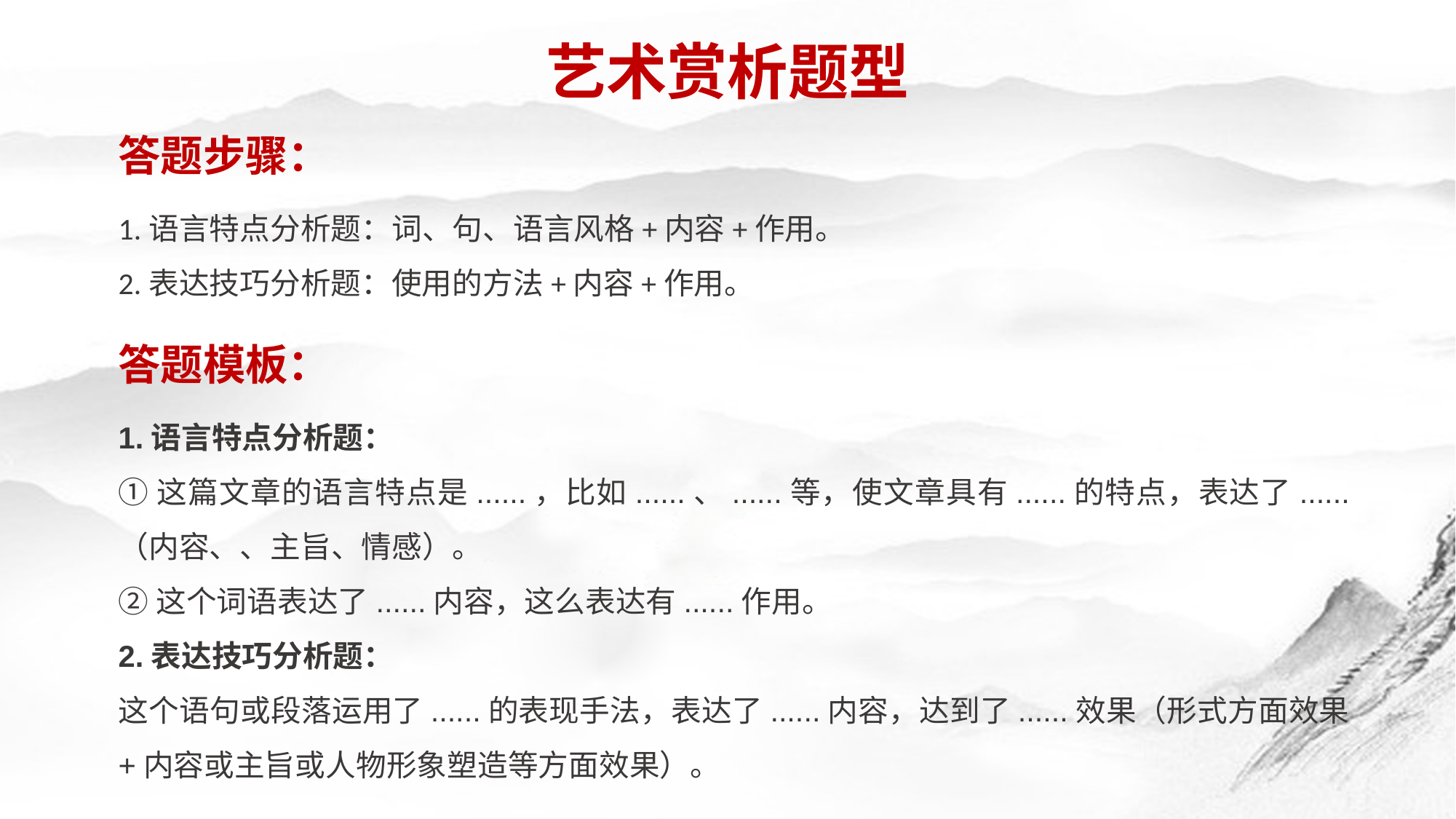

艺术赏析题型
答题步骤：
1.语言特点分析题：词、句、语言风格+内容+作用。
2.表达技巧分析题：使用的方法+内容+作用。
答题模板：
1.语言特点分析题：
①这篇文章的语言特点是......，比如......、......等，使文章具有......的特点，表达了......（内容、、主旨、情感）。
②这个词语表达了......内容，这么表达有......作用。
2.表达技巧分析题：
这个语句或段落运用了......的表现手法，表达了......内容，达到了......效果（形式方面效果+内容或主旨或人物形象塑造等方面效果）。